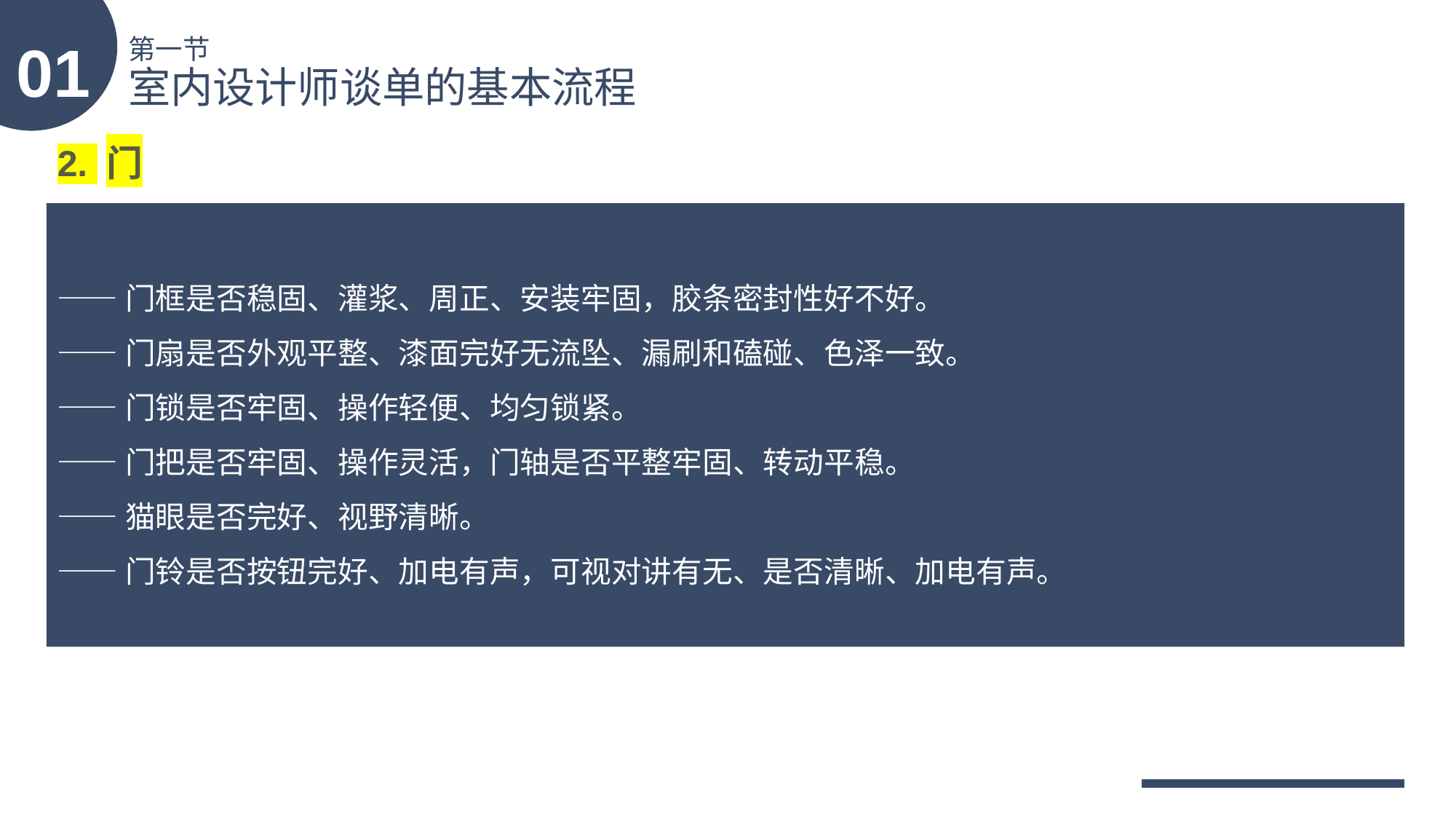

01
第一节
室内设计师谈单的基本流程
2. 门
——门框是否稳固、灌浆、周正、安装牢固，胶条密封性好不好。
——门扇是否外观平整、漆面完好无流坠、漏刷和磕碰、色泽一致。
——门锁是否牢固、操作轻便、均匀锁紧。
——门把是否牢固、操作灵活，门轴是否平整牢固、转动平稳。
——猫眼是否完好、视野清晰。
——门铃是否按钮完好、加电有声，可视对讲有无、是否清晰、加电有声。